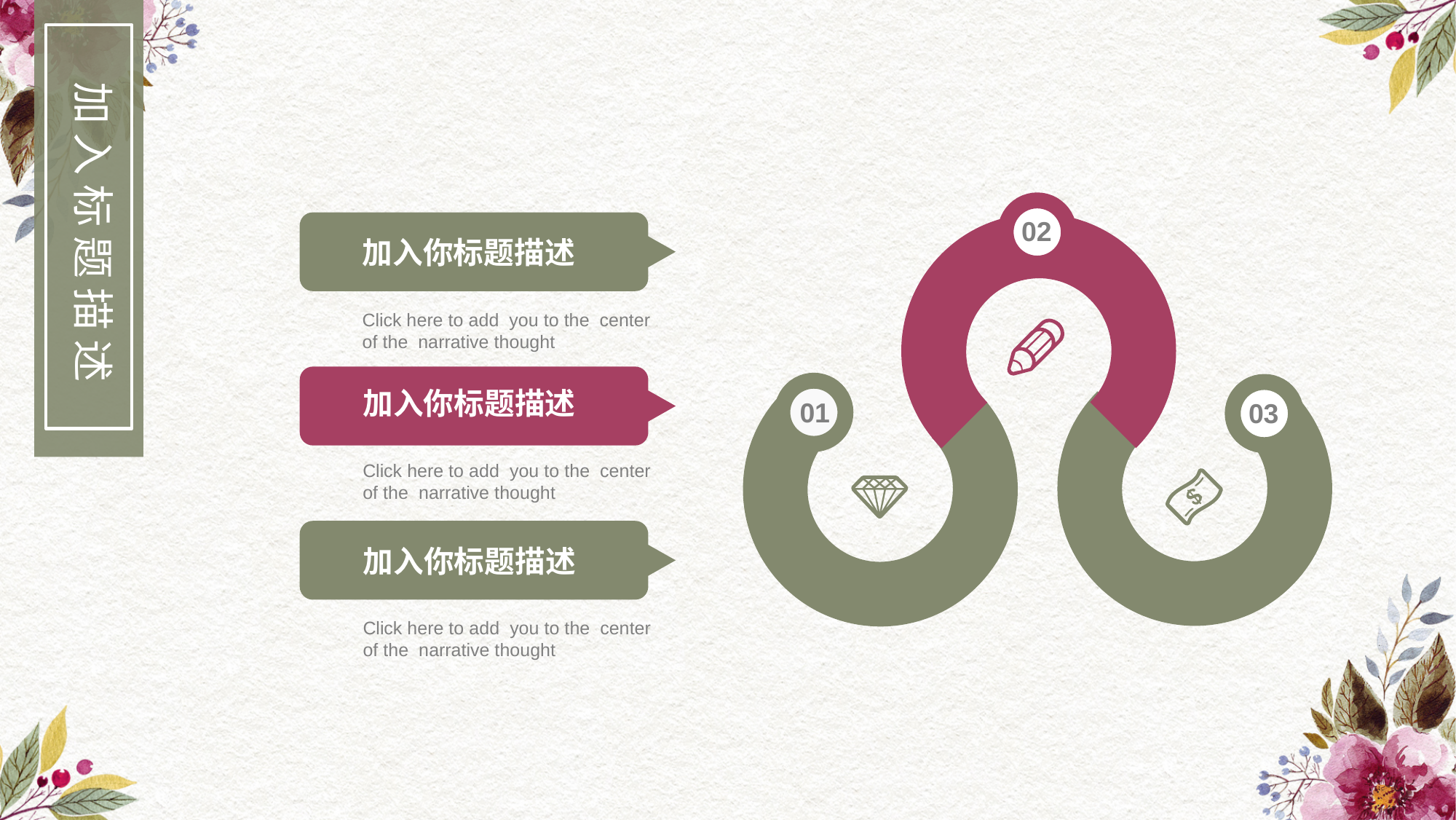

加入标题描述

02

加入你标题描述

Click here to add  you to the  center
of the  narrative thought

加入你标题描述

Click here to add  you to the  center
of the  narrative thought

01

03

加入你标题描述

Click here to add  you to the  center
of the  narrative thought